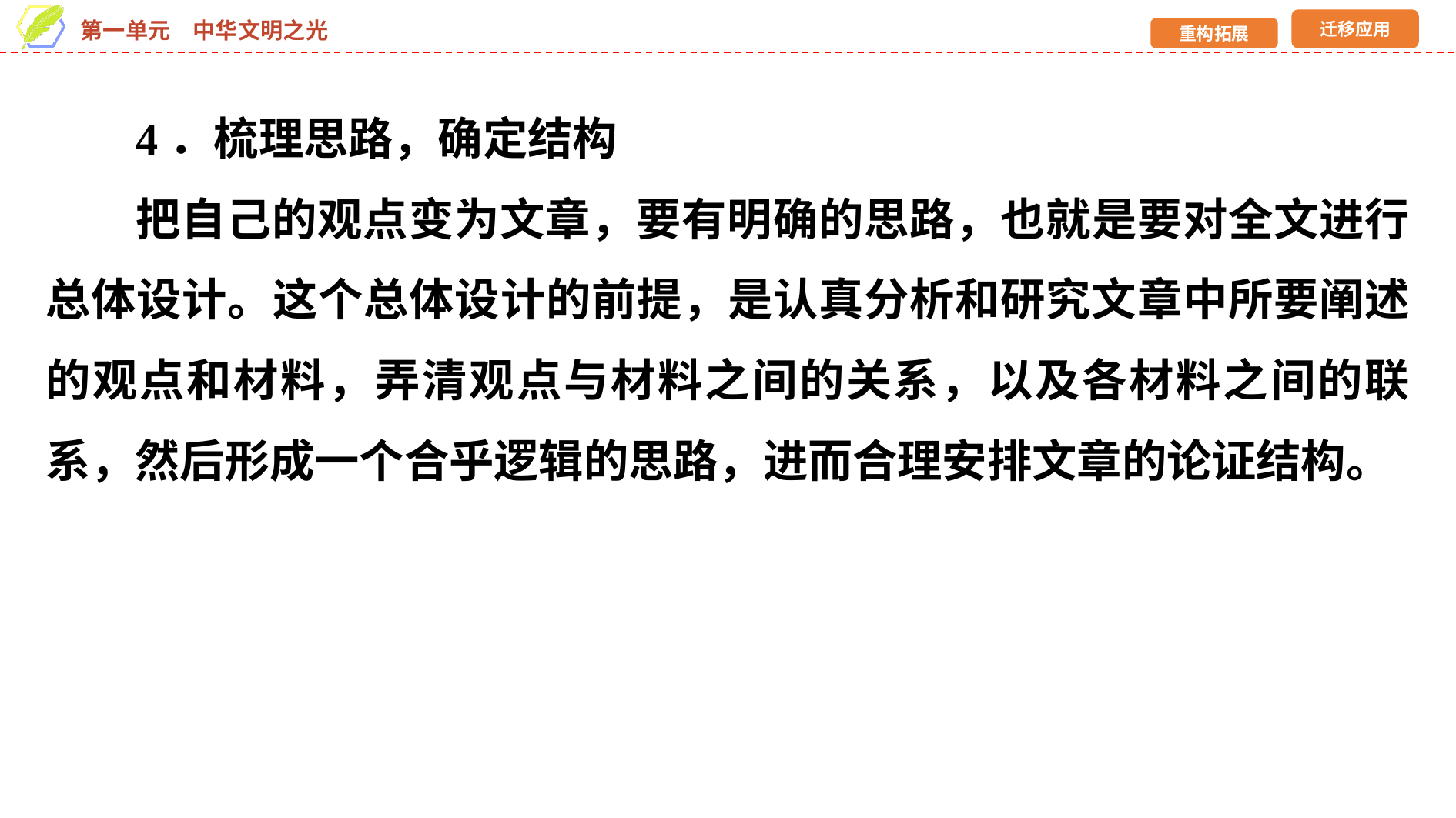

4．梳理思路，确定结构
把自己的观点变为文章，要有明确的思路，也就是要对全文进行总体设计。这个总体设计的前提，是认真分析和研究文章中所要阐述的观点和材料，弄清观点与材料之间的关系，以及各材料之间的联系，然后形成一个合乎逻辑的思路，进而合理安排文章的论证结构。